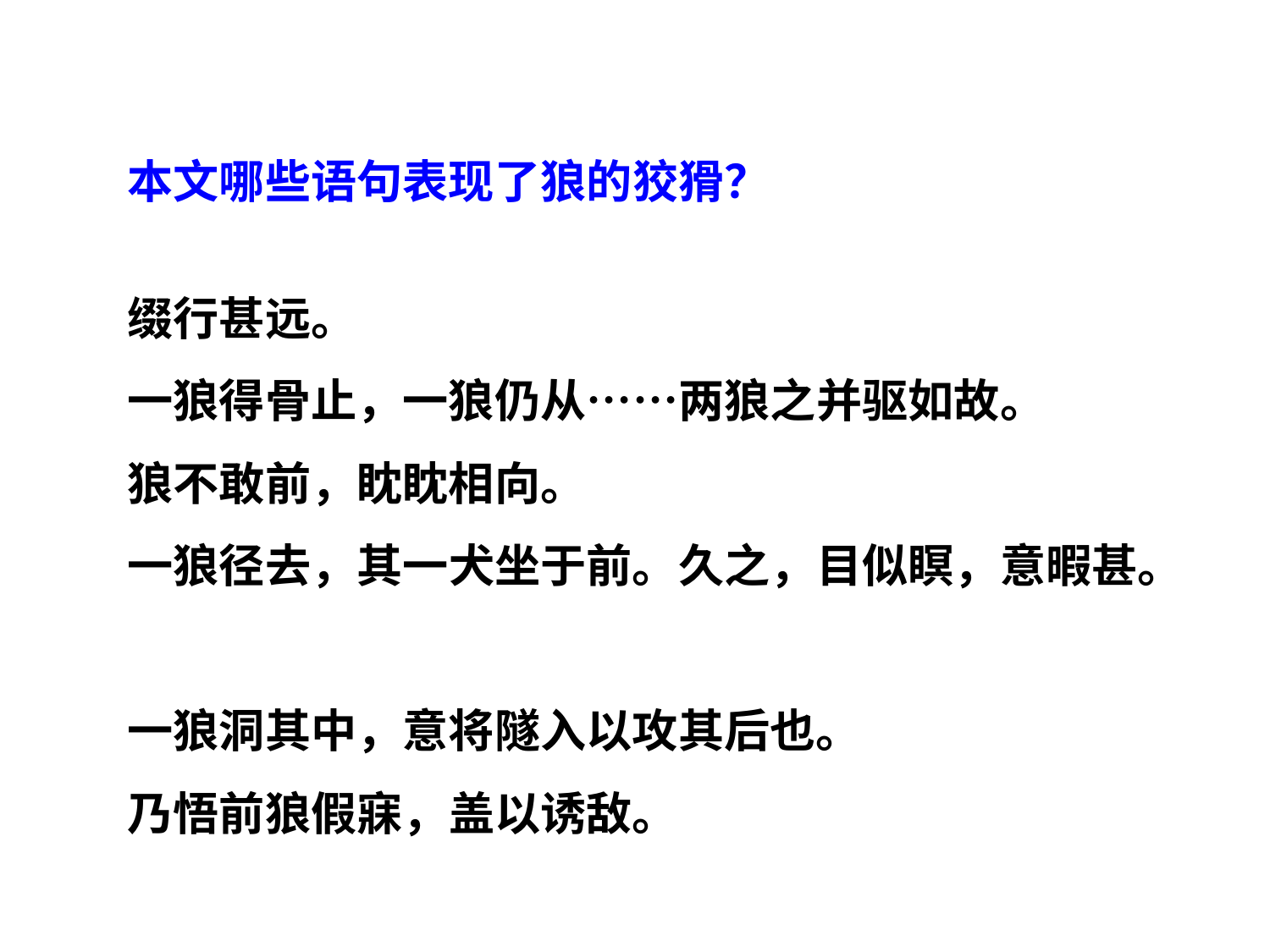

本文哪些语句表现了狼的狡猾？
缀行甚远。
一狼得骨止，一狼仍从……两狼之并驱如故。
狼不敢前，眈眈相向。
一狼径去，其一犬坐于前。久之，目似瞑，意暇甚。
一狼洞其中，意将隧入以攻其后也。
乃悟前狼假寐，盖以诱敌。